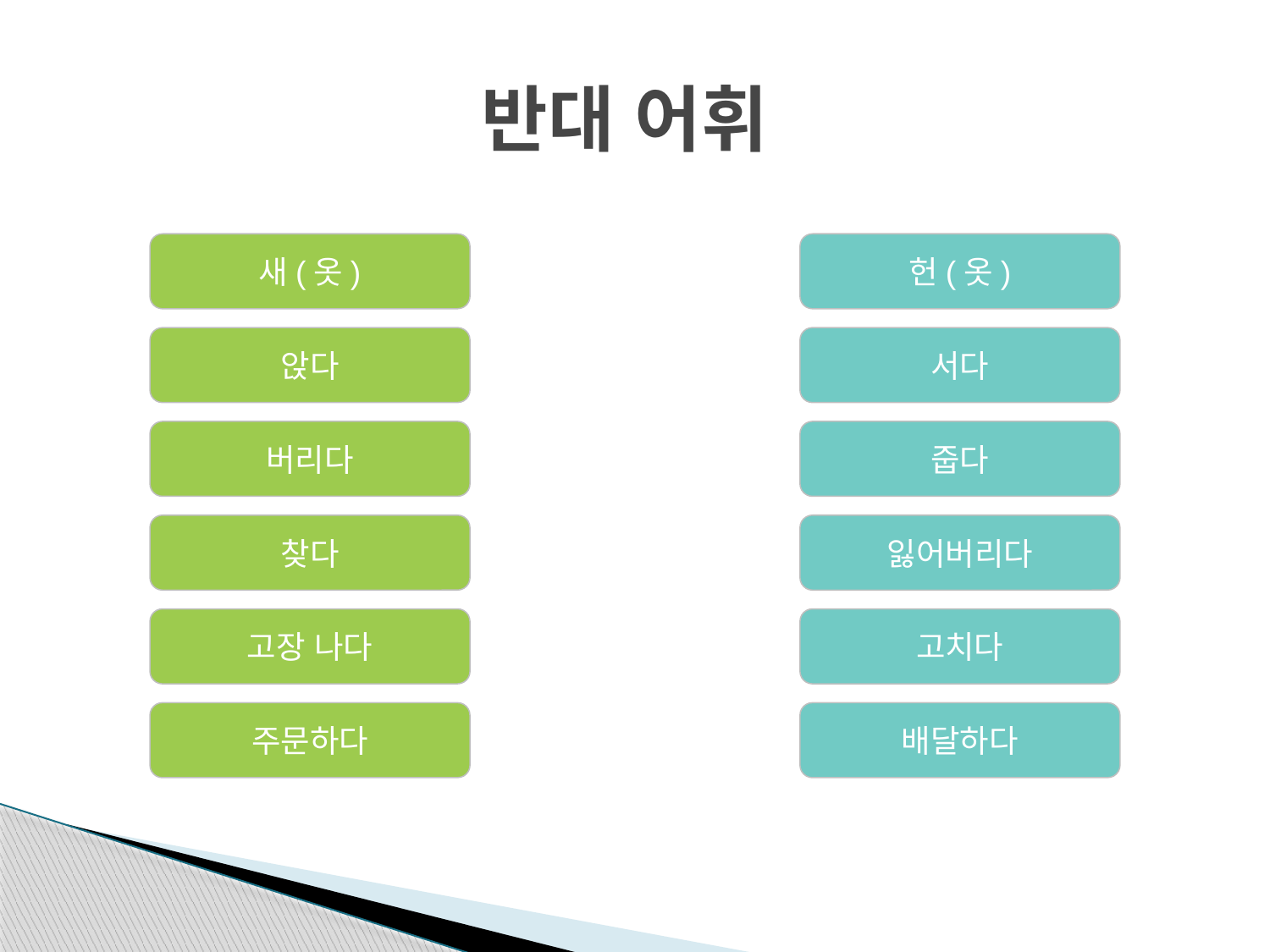

# 반대 어휘

새(옷)
헌(옷)
앉다
서다
버리다
줍다
찾다
잃어버리다
고장 나다
고치다
주문하다
배달하다